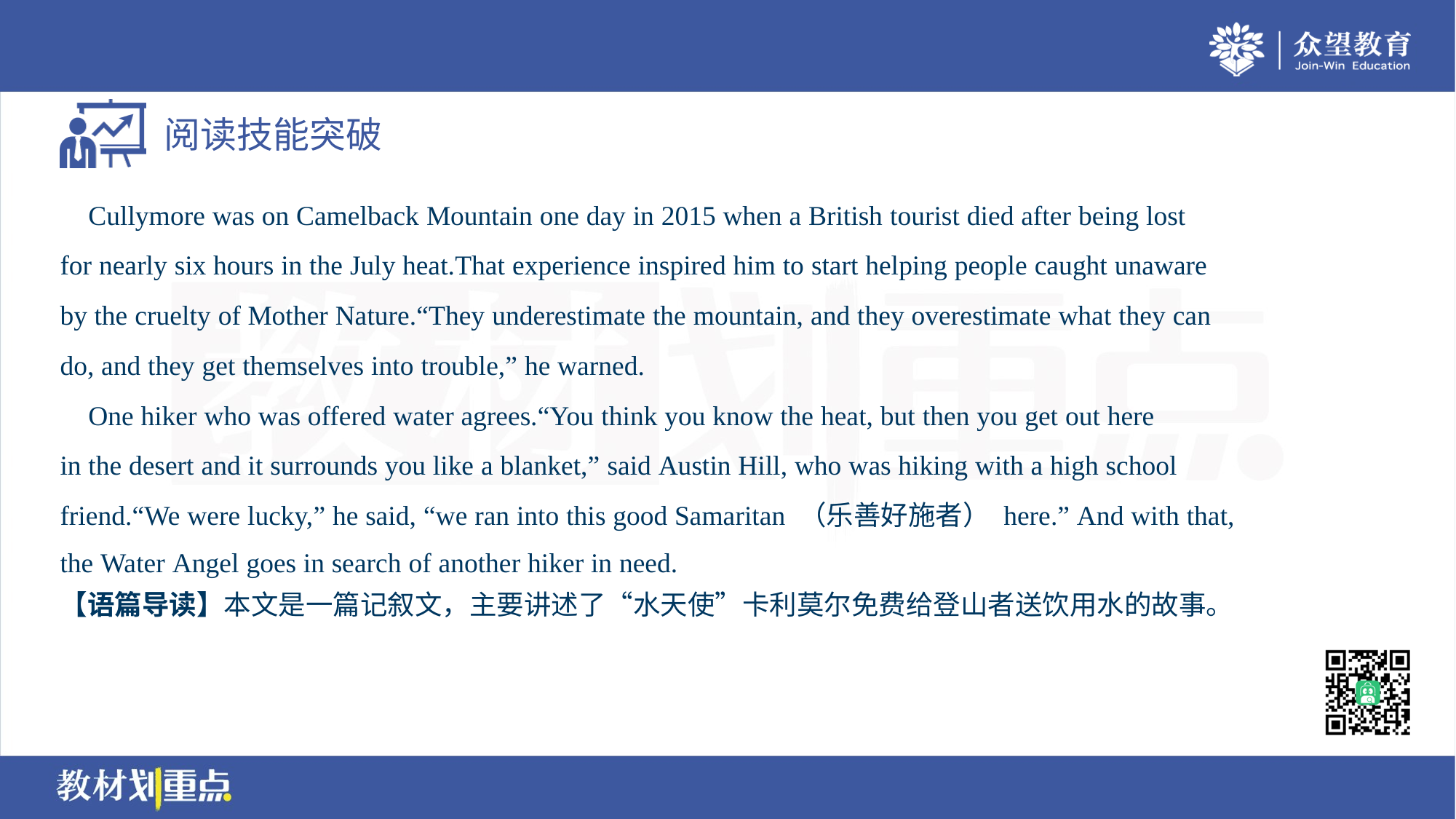

Cullymore was on Camelback Mountain one day in 2015 when a British tourist died after being lost
for nearly six hours in the July heat.That experience inspired him to start helping people caught unaware
by the cruelty of Mother Nature.“They underestimate the mountain, and they overestimate what they can
do, and they get themselves into trouble,” he warned.
    One hiker who was offered water agrees.“You think you know the heat, but then you get out here
in the desert and it surrounds you like a blanket,” said Austin Hill, who was hiking with a high school
friend.“We were lucky,” he said, “we ran into this good Samaritan （乐善好施者） here.” And with that,
the Water Angel goes in search of another hiker in need.
【语篇导读】本文是一篇记叙文，主要讲述了“水天使”卡利莫尔免费给登山者送饮用水的故事。